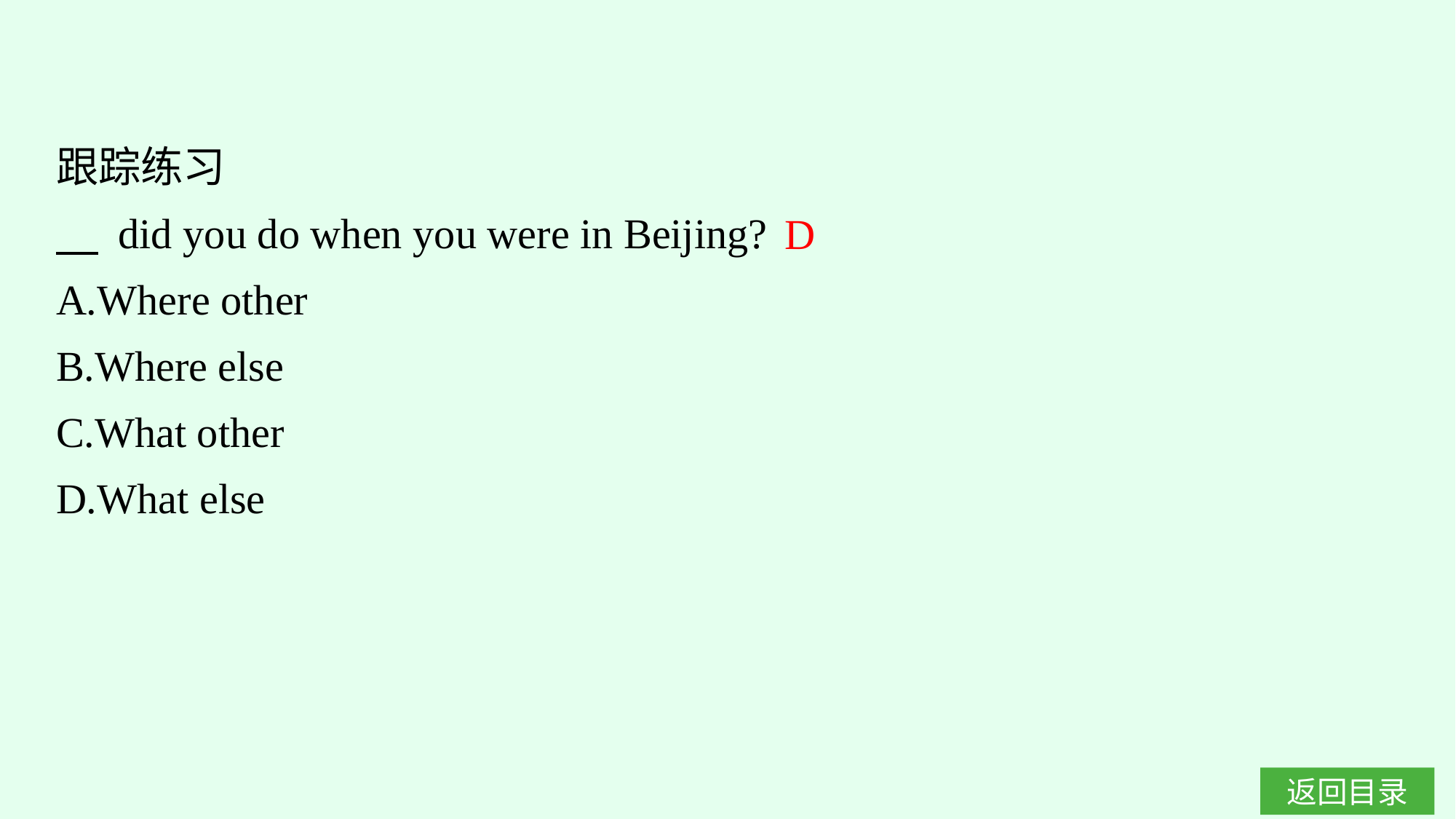

跟踪练习
　 did you do when you were in Beijing?
A.Where other
B.Where else
C.What other
D.What else
D